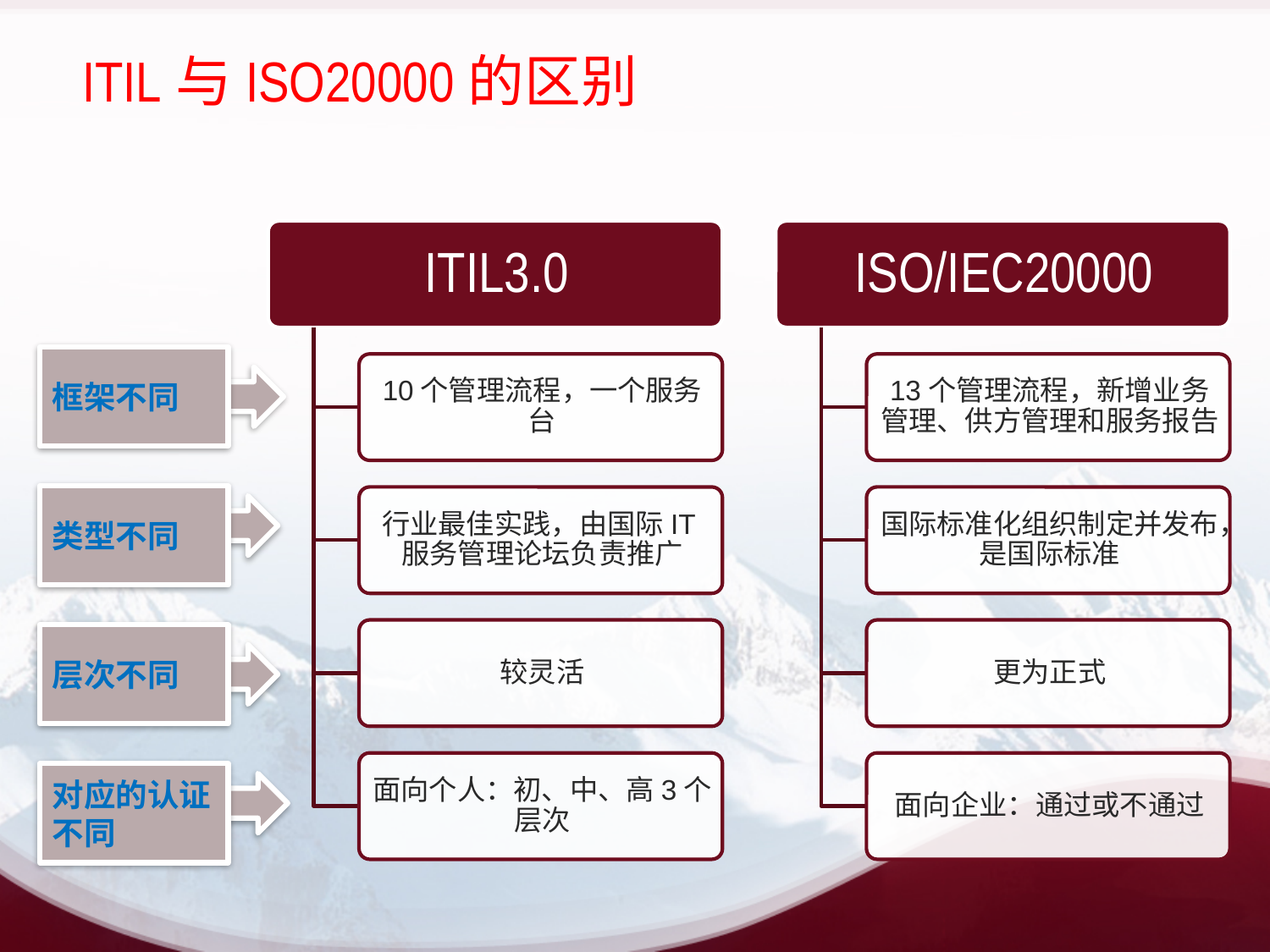

# ITIL与ISO20000的区别
ITIL3.0
10个管理流程，一个服务台
行业最佳实践，由国际IT服务管理论坛负责推广
较灵活
面向个人：初、中、高3个层次
ISO/IEC20000
13个管理流程，新增业务管理、供方管理和服务报告
国际标准化组织制定并发布，是国际标准
更为正式
面向企业：通过或不通过
框架不同

类型不同

层次不同

对应的认证不同